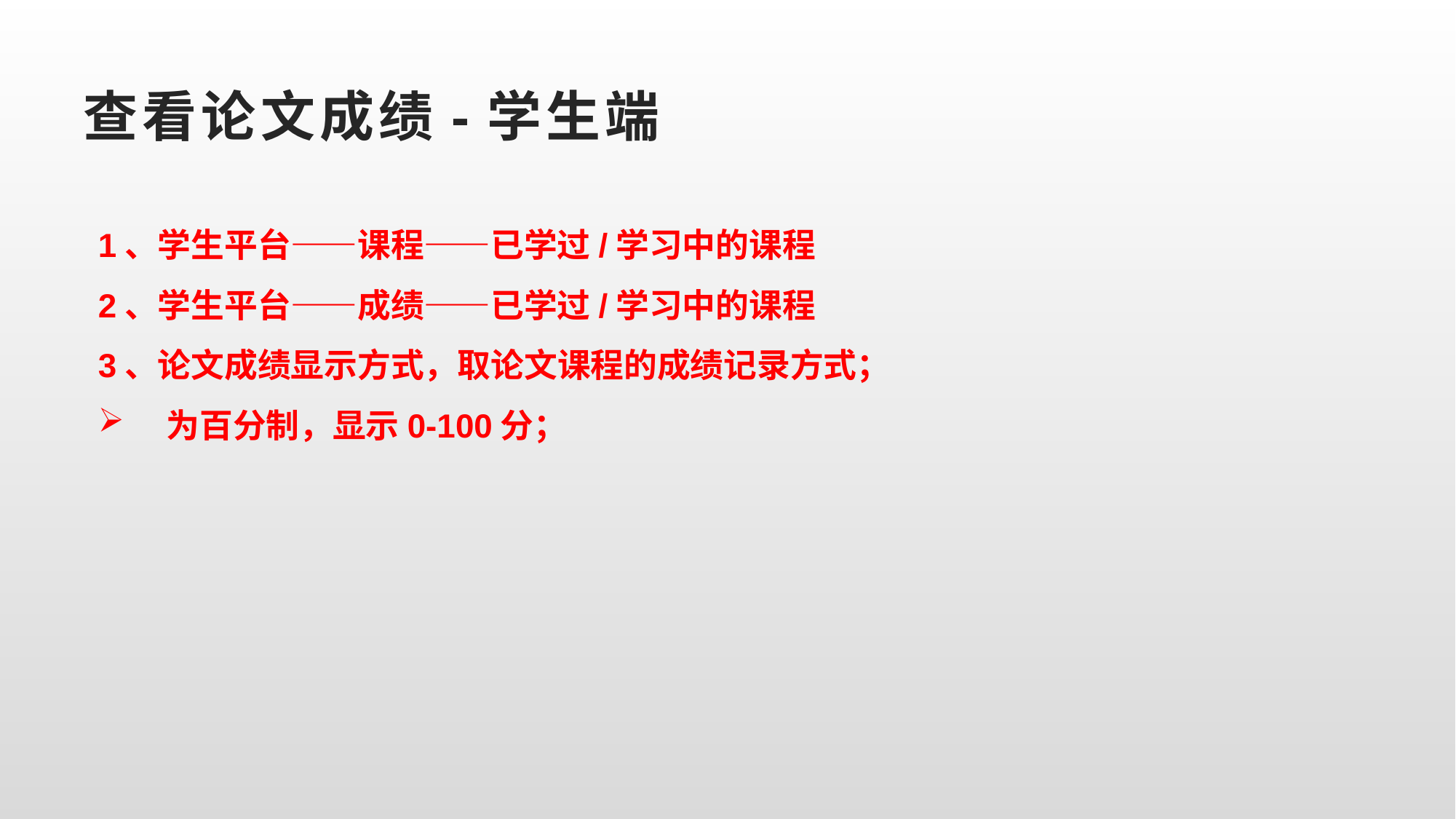

# 查看论文成绩-学生端
1、学生平台——课程——已学过/学习中的课程
2、学生平台——成绩——已学过/学习中的课程
3、论文成绩显示方式，取论文课程的成绩记录方式；
为百分制，显示0-100分；